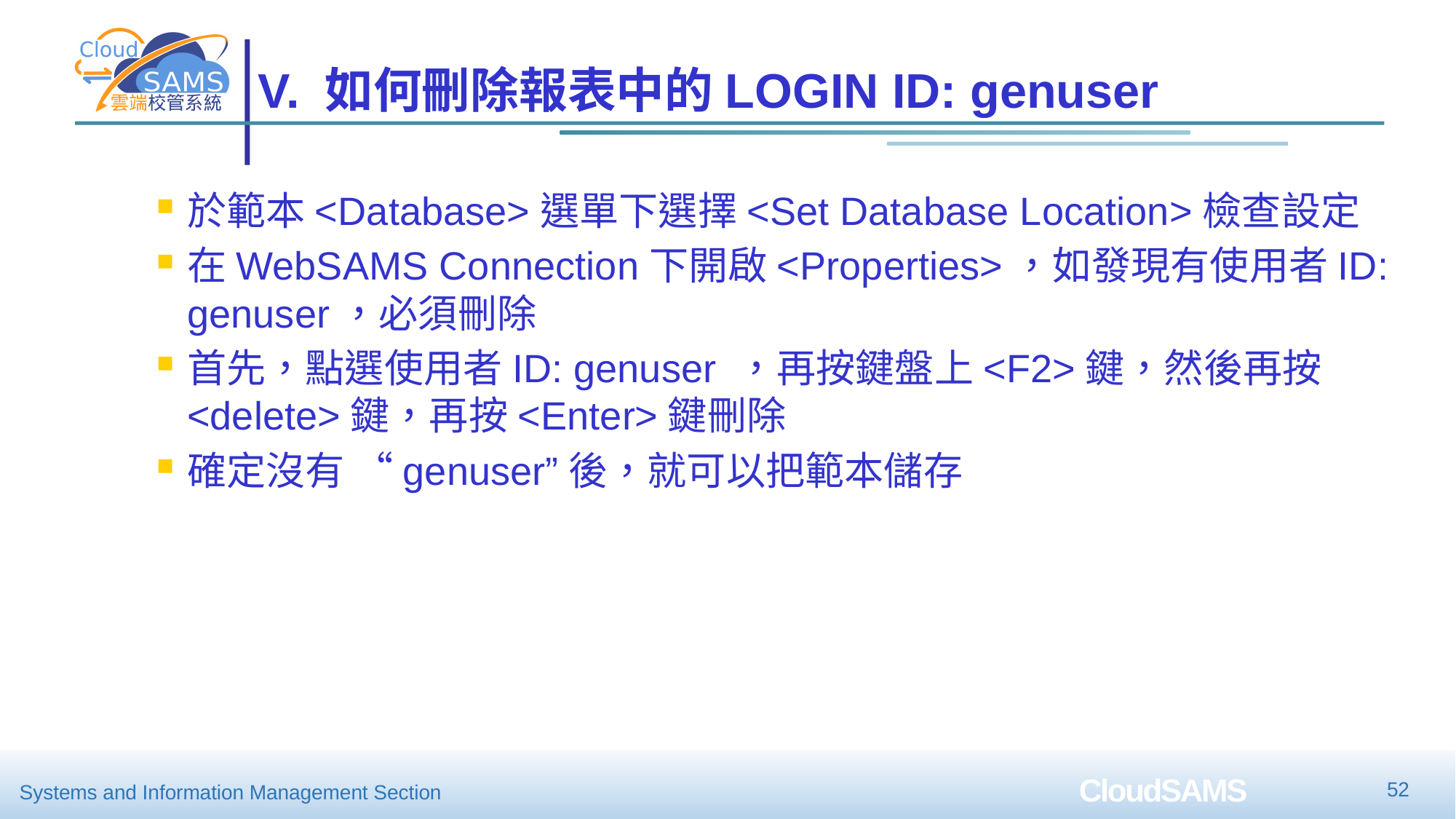

# V. 如何刪除報表中的LOGIN ID: genuser
於範本<Database>選單下選擇<Set Database Location>檢查設定
在WebSAMS Connection下開啟<Properties>，如發現有使用者ID: genuser，必須刪除
首先，點選使用者ID: genuser ，再按鍵盤上<F2>鍵，然後再按 <delete>鍵，再按<Enter>鍵刪除
確定沒有 “genuser”後，就可以把範本儲存
52